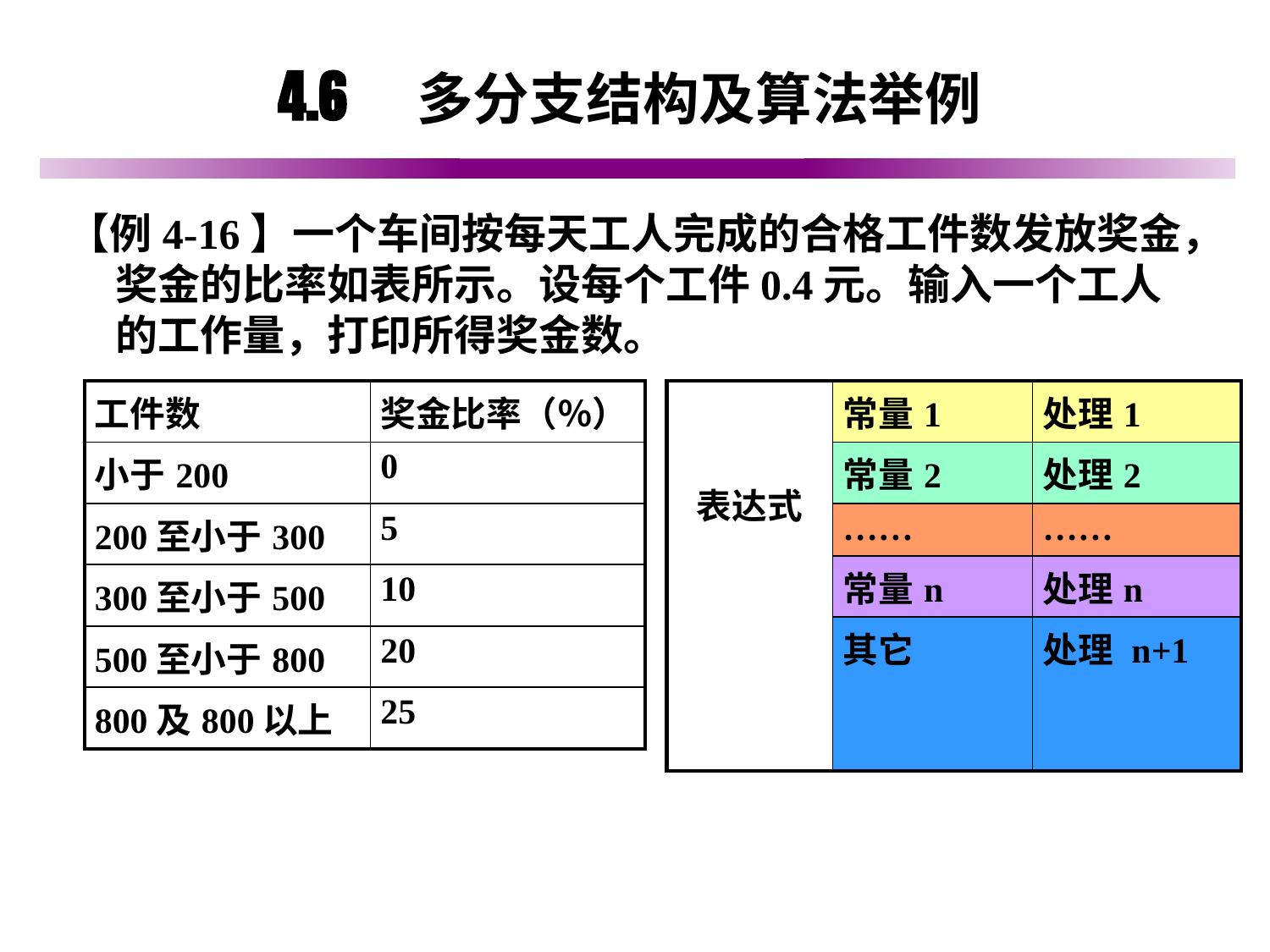

# 4.6　多分支结构及算法举例
【例4-16】一个车间按每天工人完成的合格工件数发放奖金，奖金的比率如表所示。设每个工件0.4元。输入一个工人的工作量，打印所得奖金数。
| 工件数 | 奖金比率（％） |
| --- | --- |
| 小于200 | 0 |
| 200至小于300 | 5 |
| 300至小于500 | 10 |
| 500至小于800 | 20 |
| 800及800以上 | 25 |
| 表达式 | 常量1 | 处理1 |
| --- | --- | --- |
|  | 常量2 | 处理2 |
|  | …… | …… |
|  | 常量n | 处理n |
|  | 其它 | 处理 n+1 |